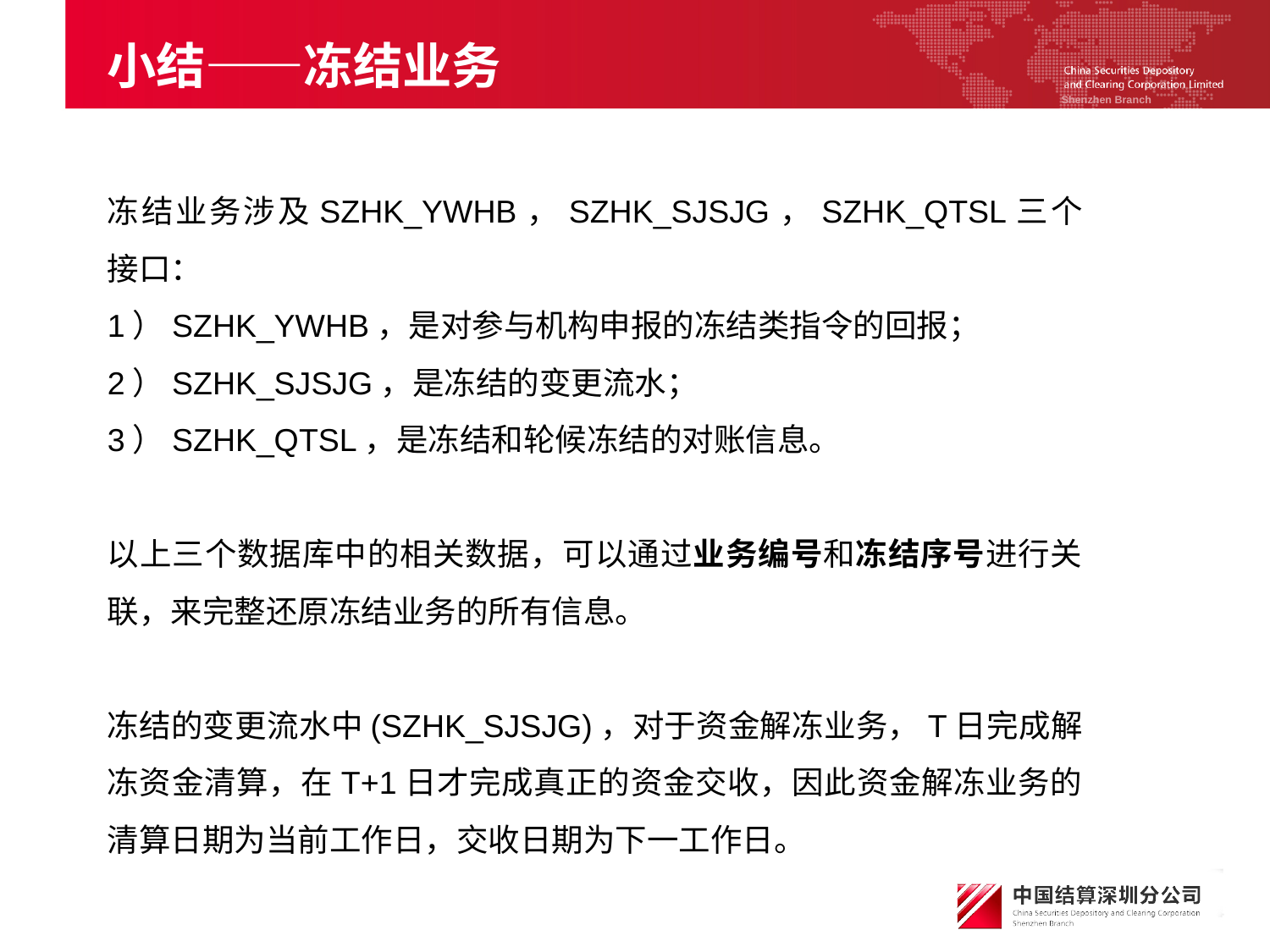

# 小结——冻结业务
冻结业务涉及SZHK_YWHB，SZHK_SJSJG，SZHK_QTSL三个接口：
1）SZHK_YWHB，是对参与机构申报的冻结类指令的回报；
2）SZHK_SJSJG，是冻结的变更流水；
3）SZHK_QTSL，是冻结和轮候冻结的对账信息。

以上三个数据库中的相关数据，可以通过业务编号和冻结序号进行关联，来完整还原冻结业务的所有信息。

冻结的变更流水中(SZHK_SJSJG)，对于资金解冻业务，T日完成解冻资金清算，在T+1日才完成真正的资金交收，因此资金解冻业务的清算日期为当前工作日，交收日期为下一工作日。